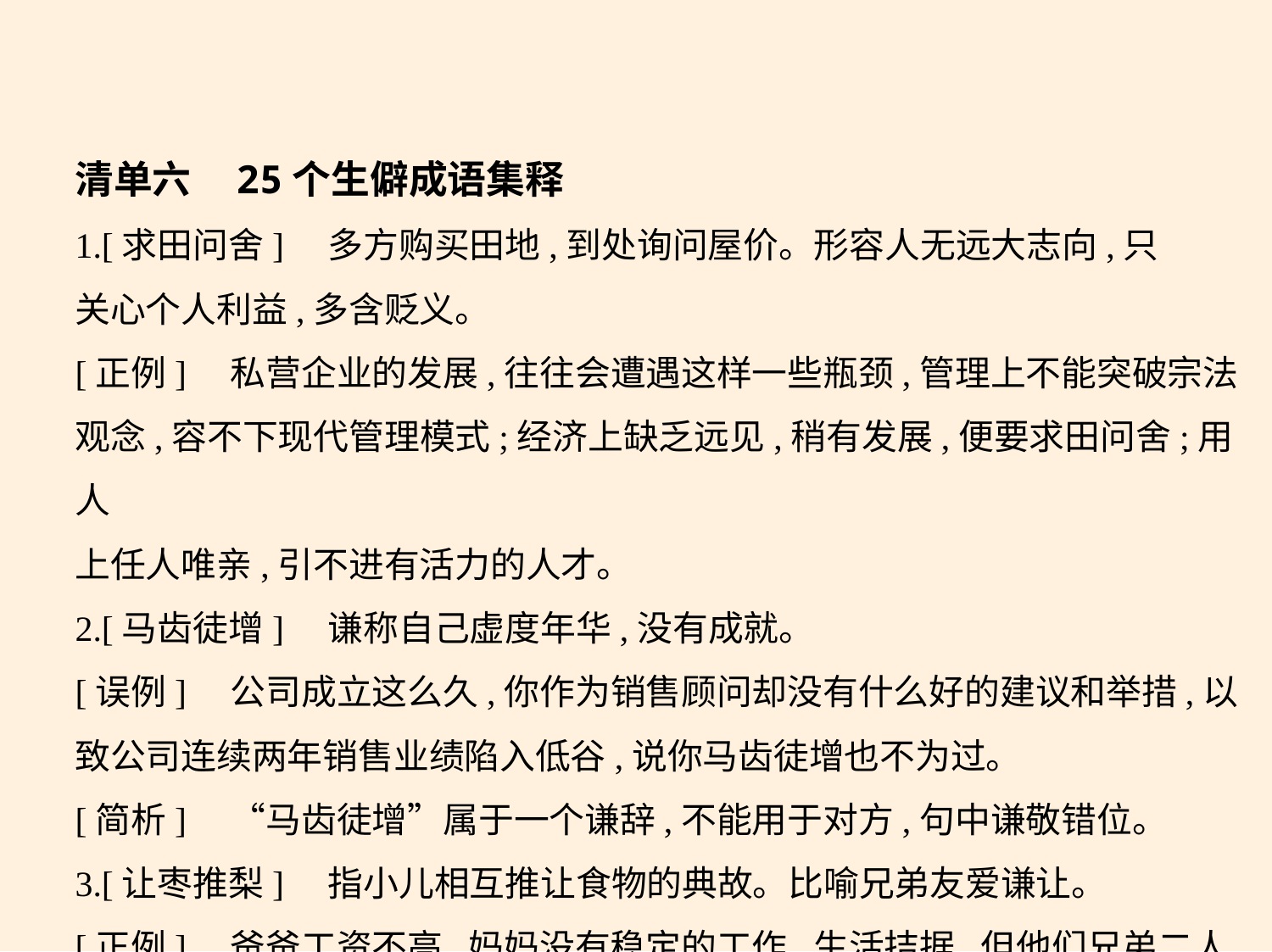

清单六    25个生僻成语集释
1.[求田问舍]　多方购买田地,到处询问屋价。形容人无远大志向,只
关心个人利益,多含贬义。
[正例]　私营企业的发展,往往会遭遇这样一些瓶颈,管理上不能突破宗法
观念,容不下现代管理模式;经济上缺乏远见,稍有发展,便要求田问舍;用人
上任人唯亲,引不进有活力的人才。
2.[马齿徒增]　谦称自己虚度年华,没有成就。
[误例]　公司成立这么久,你作为销售顾问却没有什么好的建议和举措,以
致公司连续两年销售业绩陷入低谷,说你马齿徒增也不为过。
[简析]　“马齿徒增”属于一个谦辞,不能用于对方,句中谦敬错位。
3.[让枣推梨]　指小儿相互推让食物的典故。比喻兄弟友爱谦让。
[正例]　爸爸工资不高,妈妈没有稳定的工作,生活拮据,但他们兄弟二人都